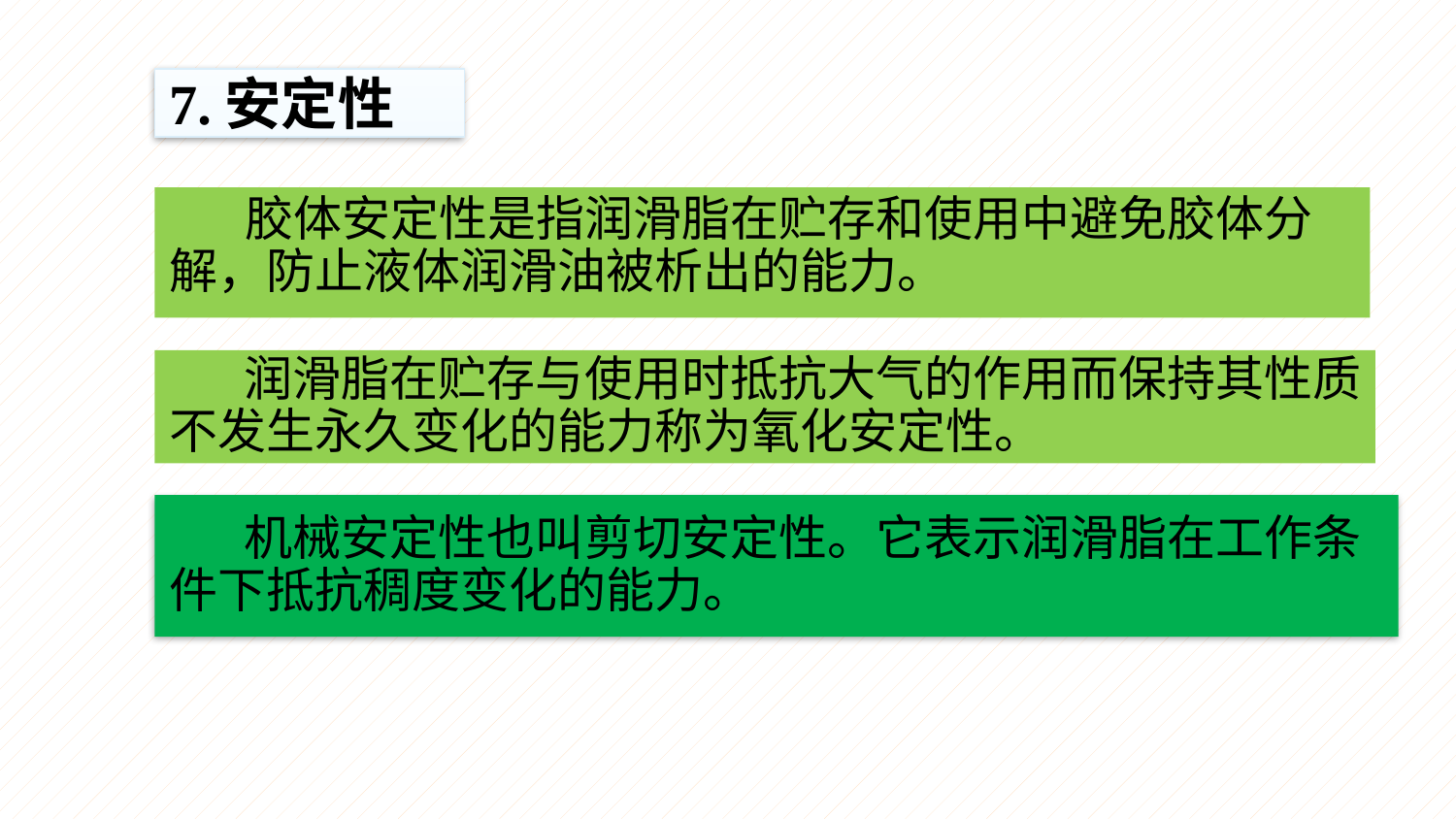

7.安定性

胶体安定性是指润滑脂在贮存和使用中避免胶体分解，防止液体润滑油被析出的能力。

润滑脂在贮存与使用时抵抗大气的作用而保持其性质不发生永久变化的能力称为氧化安定性。
机械安定性也叫剪切安定性。它表示润滑脂在工作条件下抵抗稠度变化的能力。